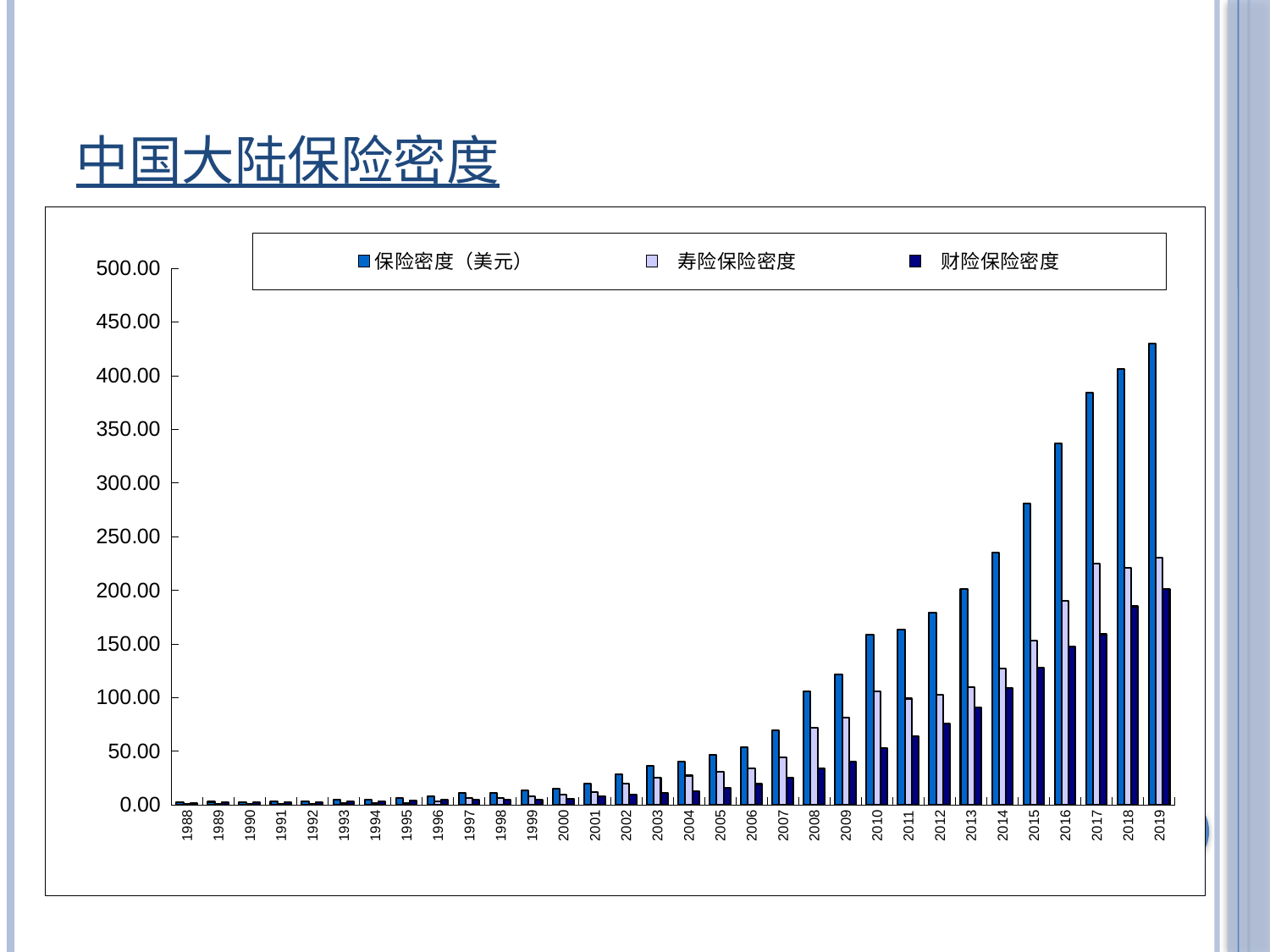

# 中国大陆保险密度

### Chart

| Category | 保险密度（美元） |   寿险保险密度 |   财险保险密度 |
|---|---|---|---|
| 1988 | 2.4099999999999997 | 0.5339004 | 1.8759379999999999 |
| 1989 | 2.8539999999999988 | 0.5725319 | 2.28183 |
| 1990 | 2.671 | 0.5613041 | 2.109625 |
| 1991 | 2.921 | 0.6783895000000003 | 2.242655999999999 |
| 1992 | 3.607 | 1.107472 | 2.499398 |
| 1993 | 4.81 | 1.4332119999999993 | 3.3768969999999983 |
| 1994 | 4.754 | 1.5549639999999998 | 3.199195 |
| 1995 | 6.032 | 1.9037249999999992 | 4.128005999999996 |
| 1996 | 7.81 | 3.221519 | 4.588224 |
| 1997 | 10.84 | 6.116265 | 4.721476 |
| 1998 | 11.360000000000005 | 6.562350999999997 | 4.8023299999999995 |
| 1999 | 13.3 | 8.3 | 5.0 |
| 2000 | 15.2 | 9.5 | 5.7 |
| 2001 | 20.0 | 12.2 | 7.8 |
| 2002 | 28.7 | 19.5 | 9.200000000000001 |
| 2003 | 36.300000000000004 | 25.1 | 11.2 |
| 2004 | 40.2 | 27.3 | 12.9 |
| 2005 | 46.3 | 30.5 | 15.8 |
| 2006 | 53.5 | 34.1 | 19.4 |
| 2007 | 69.6 | 44.2 | 25.5 |
| 2008 | 105.4 | 71.7 | 33.7 |
| 2009 | 121.2 | 81.1 | 40.0 |
| 2010 | 158.4 | 105.5 | 52.9 |
| 2011 | 163.0 | 99.0 | 64.0 |
| 2012 | 178.9 | 102.9 | 76.0 |
| 2013 | 201.0 | 110.0 | 91.0 |
| 2014 | 235.0 | 127.0 | 109.0 |
| 2015 | 281.0 | 153.0 | 128.0 |
| 2016 | 337.1 | 189.9 | 147.2 |
| 2017 | 384.0 | 225.0 | 159.0 |
| 2018 | 406.0 | 221.0 | 185.0 |
| 2019 | 430.0 | 230.0 | 201.0 |